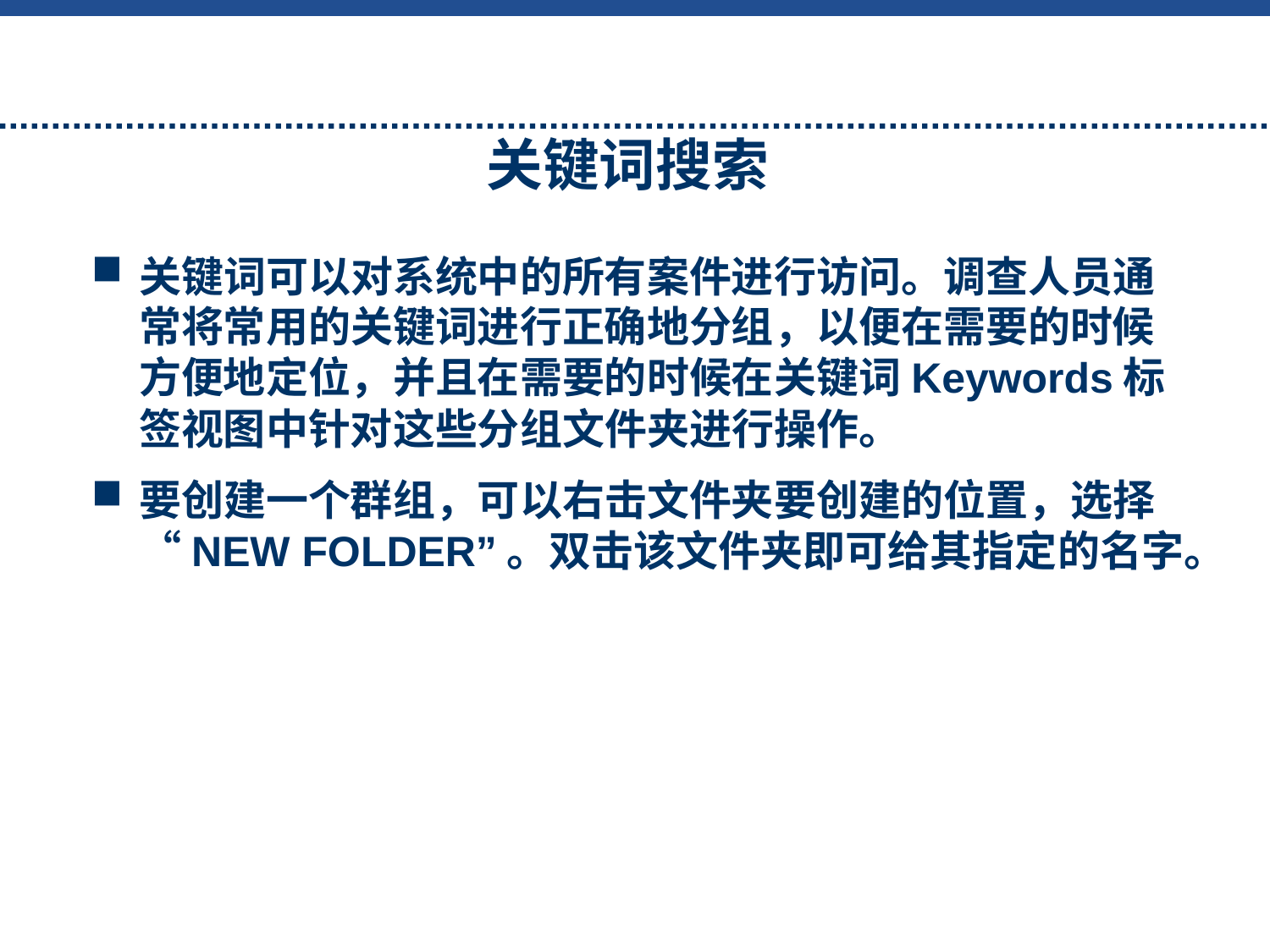

关键词搜索
关键词可以对系统中的所有案件进行访问。调查人员通常将常用的关键词进行正确地分组，以便在需要的时候方便地定位，并且在需要的时候在关键词Keywords标签视图中针对这些分组文件夹进行操作。
要创建一个群组，可以右击文件夹要创建的位置，选择“NEW FOLDER”。双击该文件夹即可给其指定的名字。